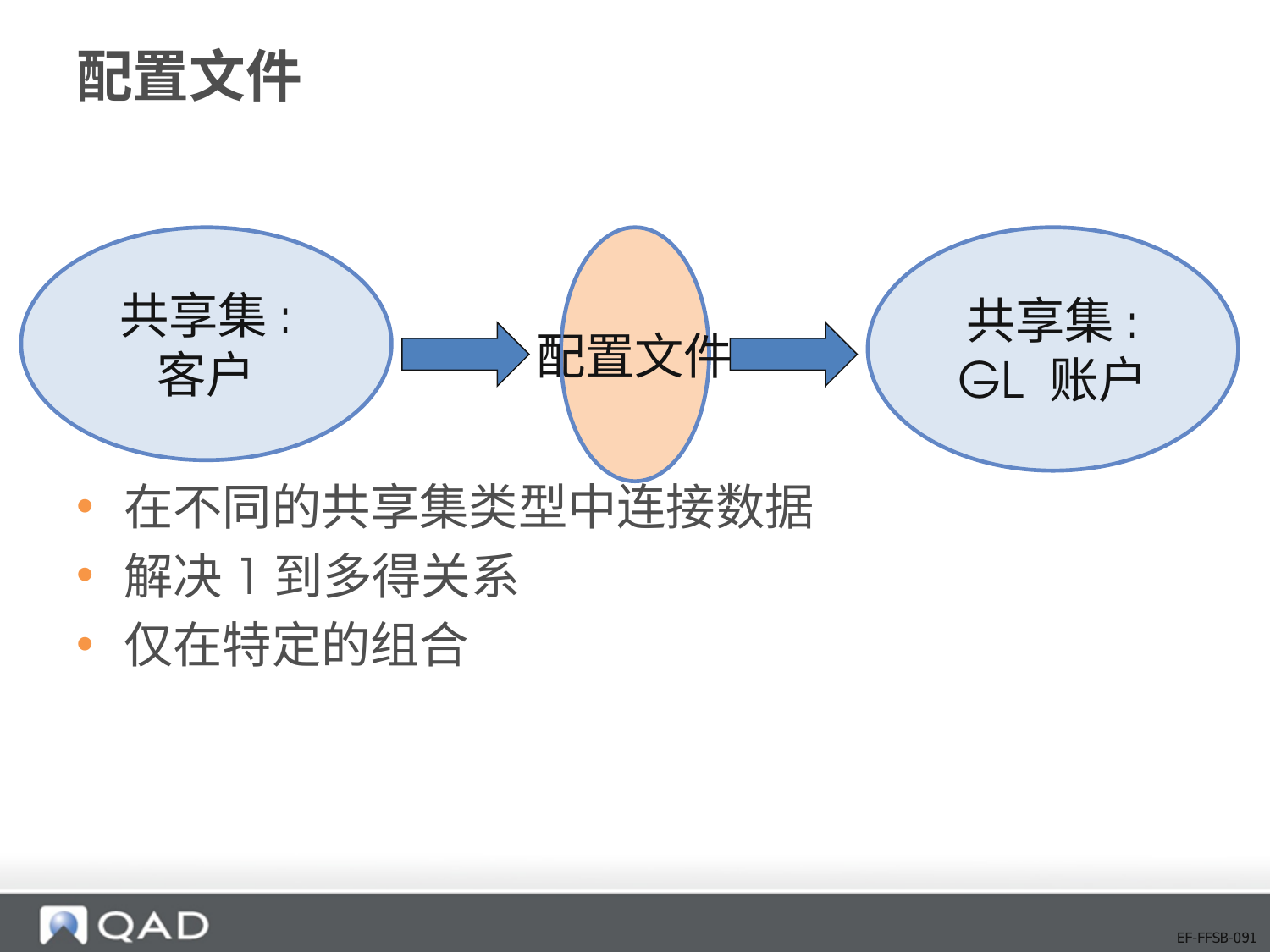

# 配置文件

在不同的共享集类型中连接数据
解决1到多得关系
仅在特定的组合
共享集:
客户
配置文件
共享集:
GL 账户

EF-FFSB-091